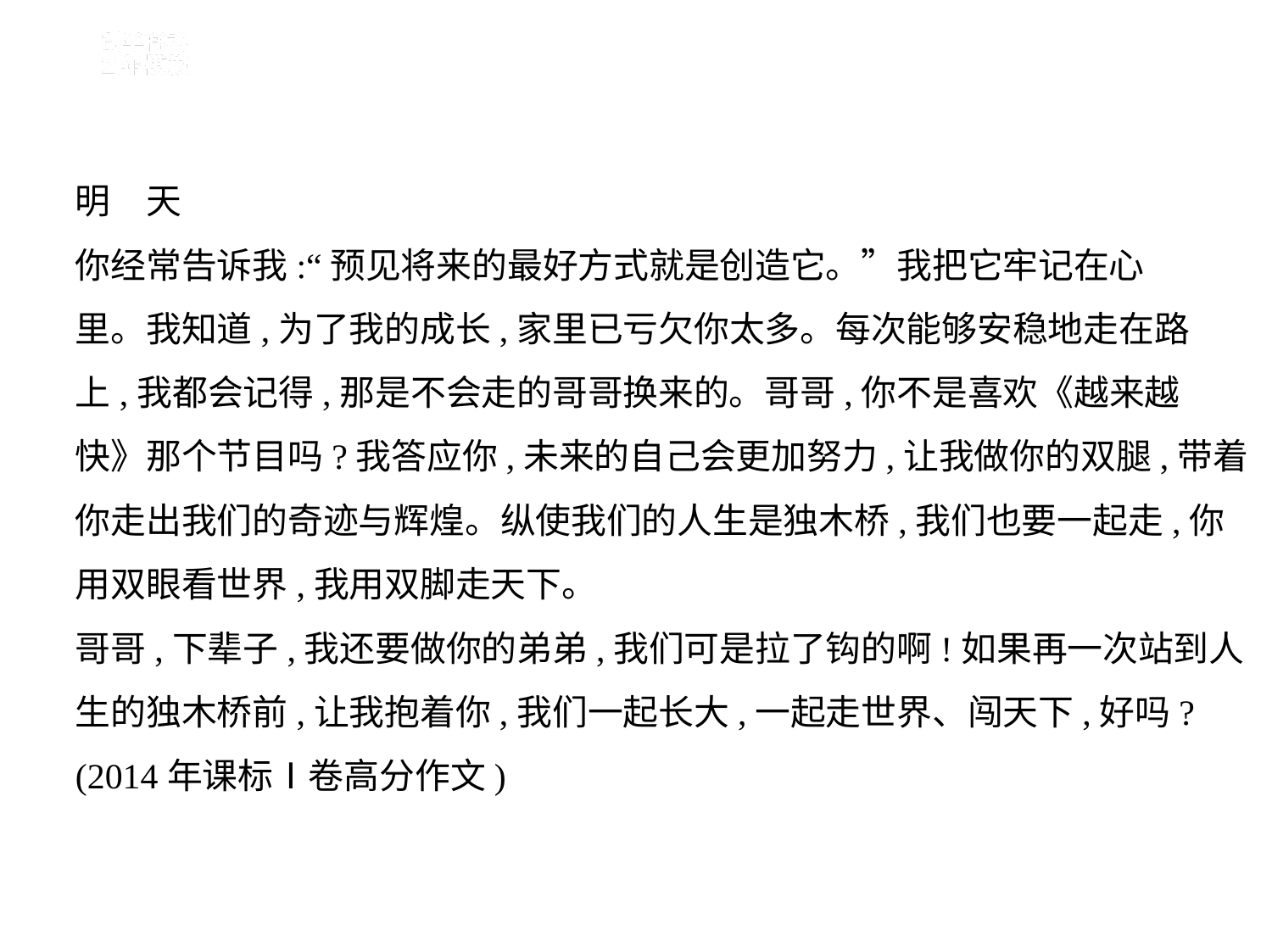

明　天
你经常告诉我:“预见将来的最好方式就是创造它。”我把它牢记在心
里。我知道,为了我的成长,家里已亏欠你太多。每次能够安稳地走在路
上,我都会记得,那是不会走的哥哥换来的。哥哥,你不是喜欢《越来越
快》那个节目吗?我答应你,未来的自己会更加努力,让我做你的双腿,带着
你走出我们的奇迹与辉煌。纵使我们的人生是独木桥,我们也要一起走,你
用双眼看世界,我用双脚走天下。
哥哥,下辈子,我还要做你的弟弟,我们可是拉了钩的啊!如果再一次站到人
生的独木桥前,让我抱着你,我们一起长大,一起走世界、闯天下,好吗?
(2014年课标Ⅰ卷高分作文)